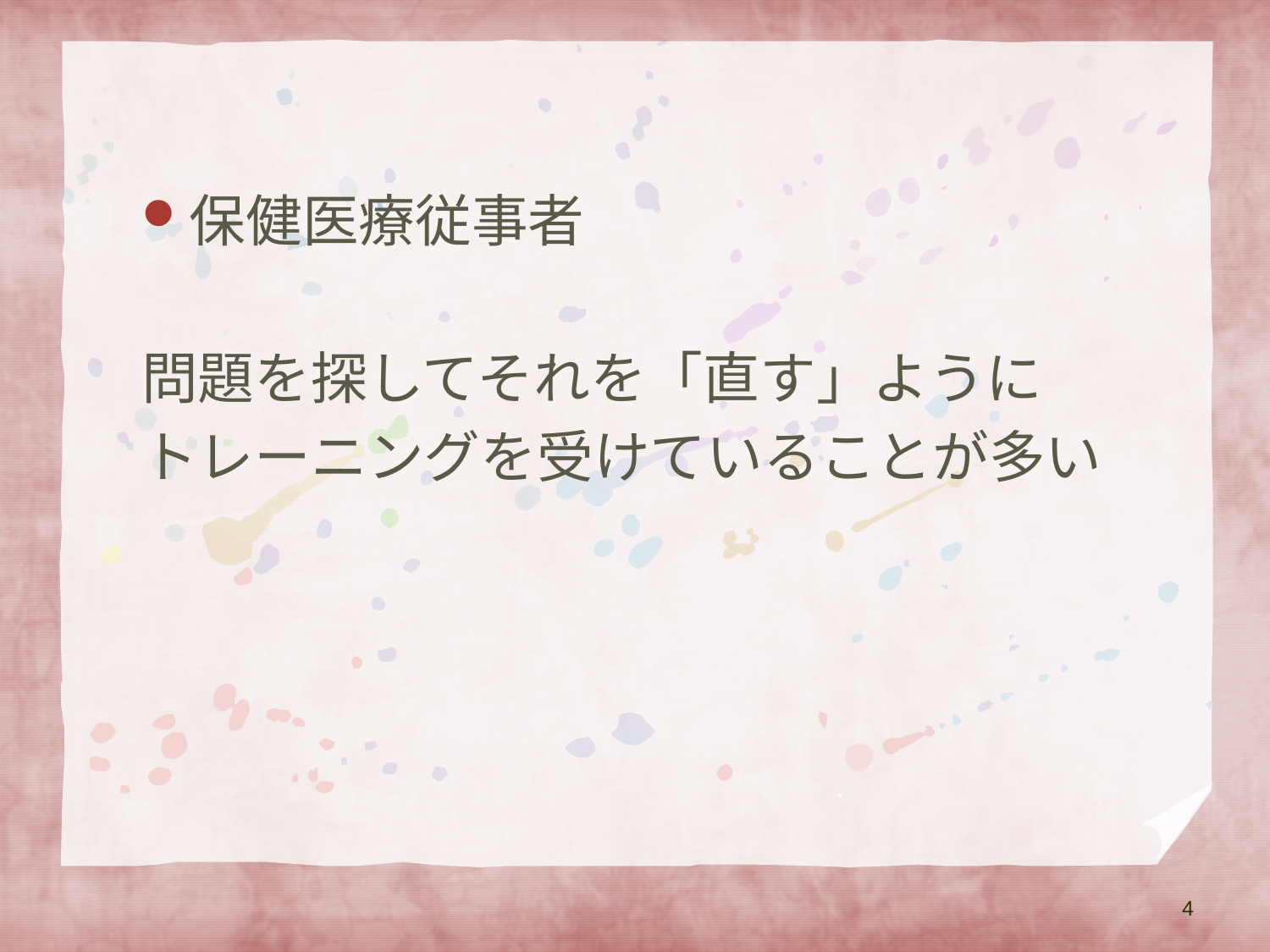

#
保健医療従事者

問題を探してそれを「直す」ように
トレーニングを受けていることが多い

4